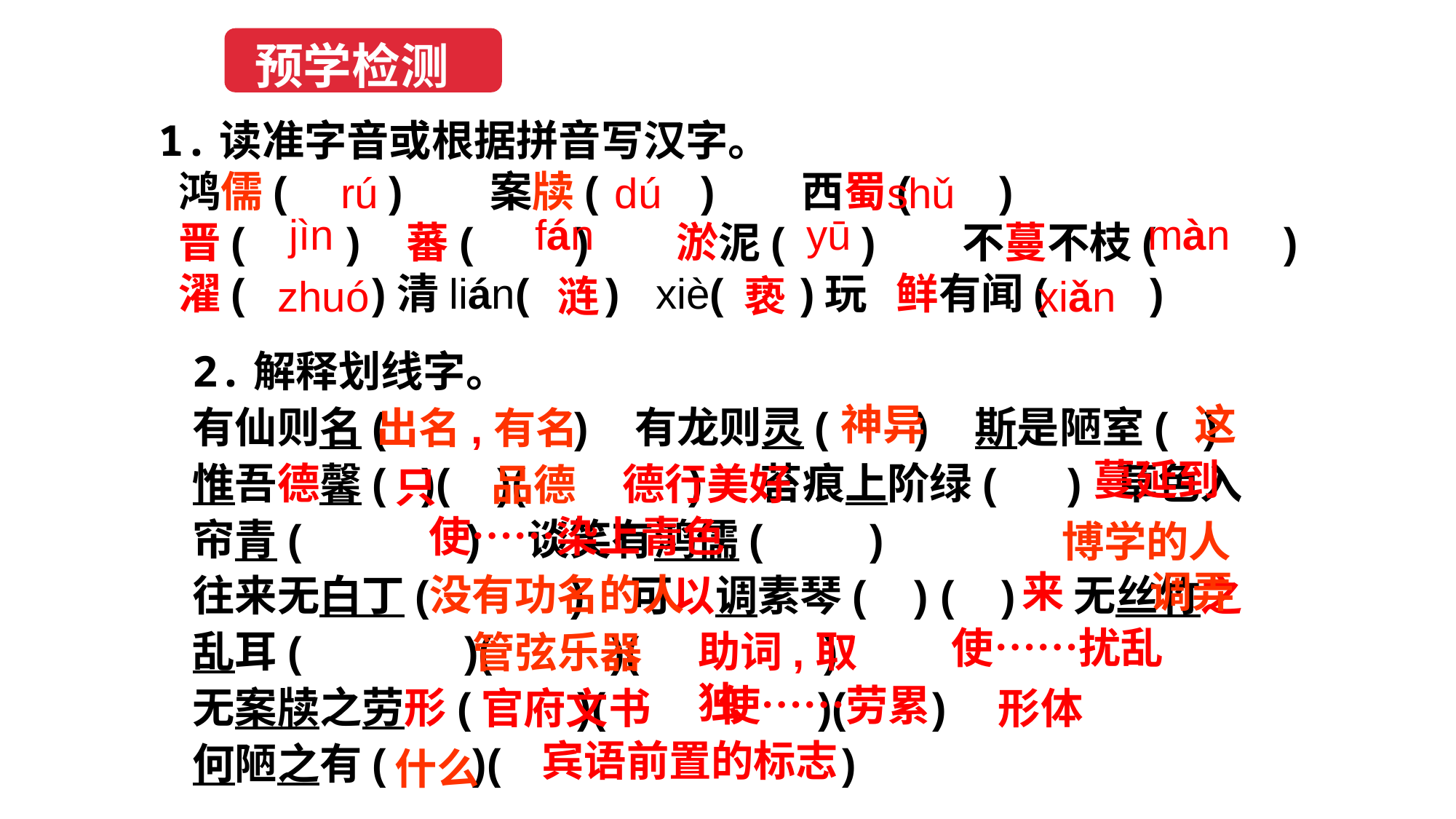

预学检测
1.读准字音或根据拼音写汉字。
 鸿儒(    )   案牍(    )   西蜀(    )
 晋(    )   蕃(    )   淤泥(   )   不蔓不枝(     )
 濯(     )清lián(   )   xiè(   )玩   鲜有闻(    )
  rú                    dú                   shǔ
  jìn                 fán                  yū                         màn
 zhuó               涟               亵                         xiǎn
2.解释划线字。
有仙则名(         )   有龙则灵(     )   斯是陋室(   )   惟吾德馨(   )(    )(        )    苔痕上阶绿(      )  草色入帘青(              )   谈笑有鸿儒(         )
往来无白丁(            )   可以调素琴(    ) (    )    无丝竹之乱耳(        )(          )(           )
无案牍之劳形(         )(           )(     )
何陋之有(     )(               )

神异
这
出名,有名
蔓延到
德行美好
品德
只
使……染上青色
博学的人
来
调弄
没有功名的人
使……扰乱
助词,取独
管弦乐器
使……劳累
官府文书
形体
宾语前置的标志
什么